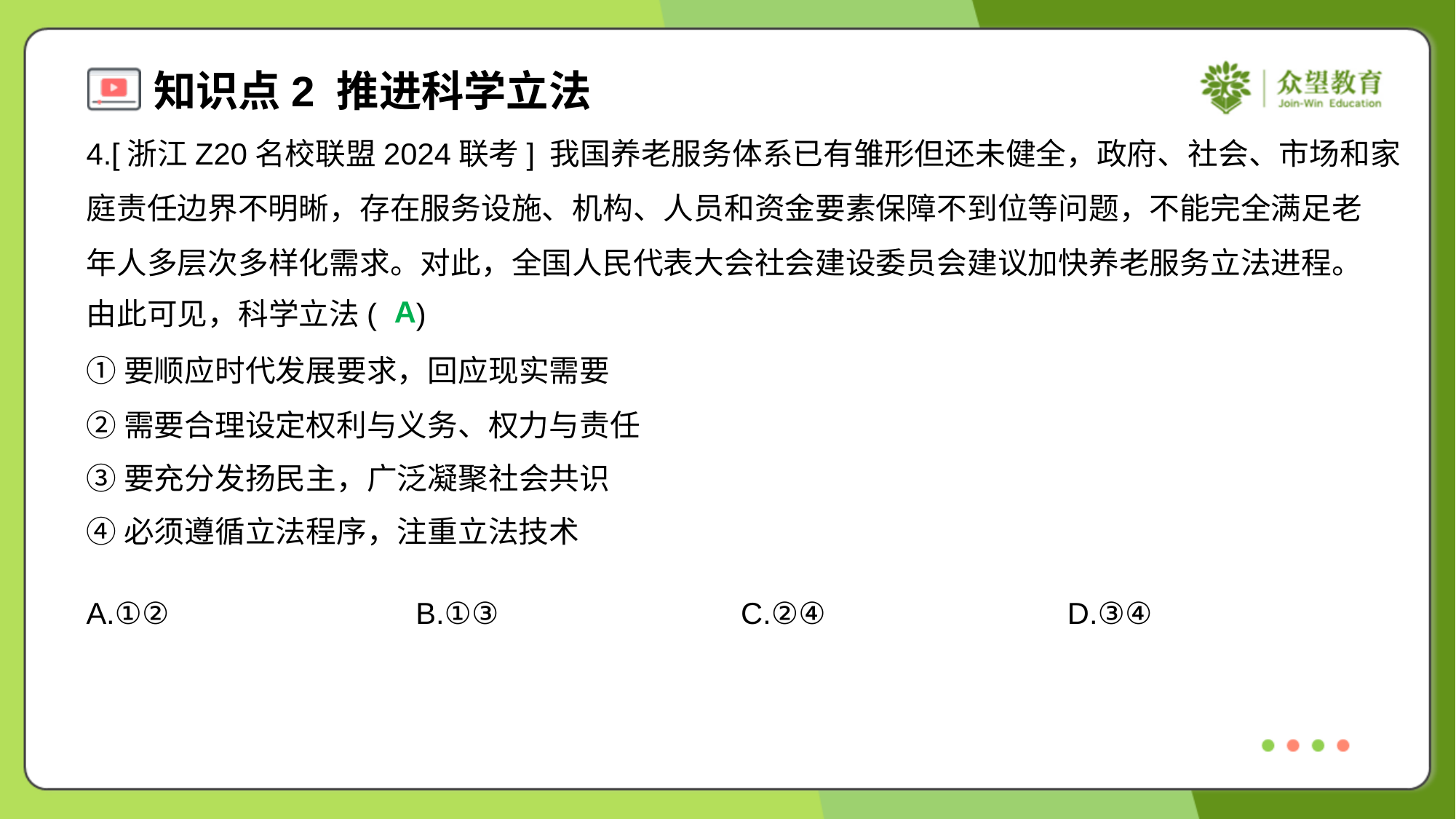

4.[浙江Z20名校联盟2024联考] 我国养老服务体系已有雏形但还未健全，政府、社会、市场和家
庭责任边界不明晰，存在服务设施、机构、人员和资金要素保障不到位等问题，不能完全满足老
年人多层次多样化需求。对此，全国人民代表大会社会建设委员会建议加快养老服务立法进程。
由此可见，科学立法(     )
A
①要顺应时代发展要求，回应现实需要
②需要合理设定权利与义务、权力与责任
③要充分发扬民主，广泛凝聚社会共识
④必须遵循立法程序，注重立法技术
A.①②	B.①③	C.②④	D.③④